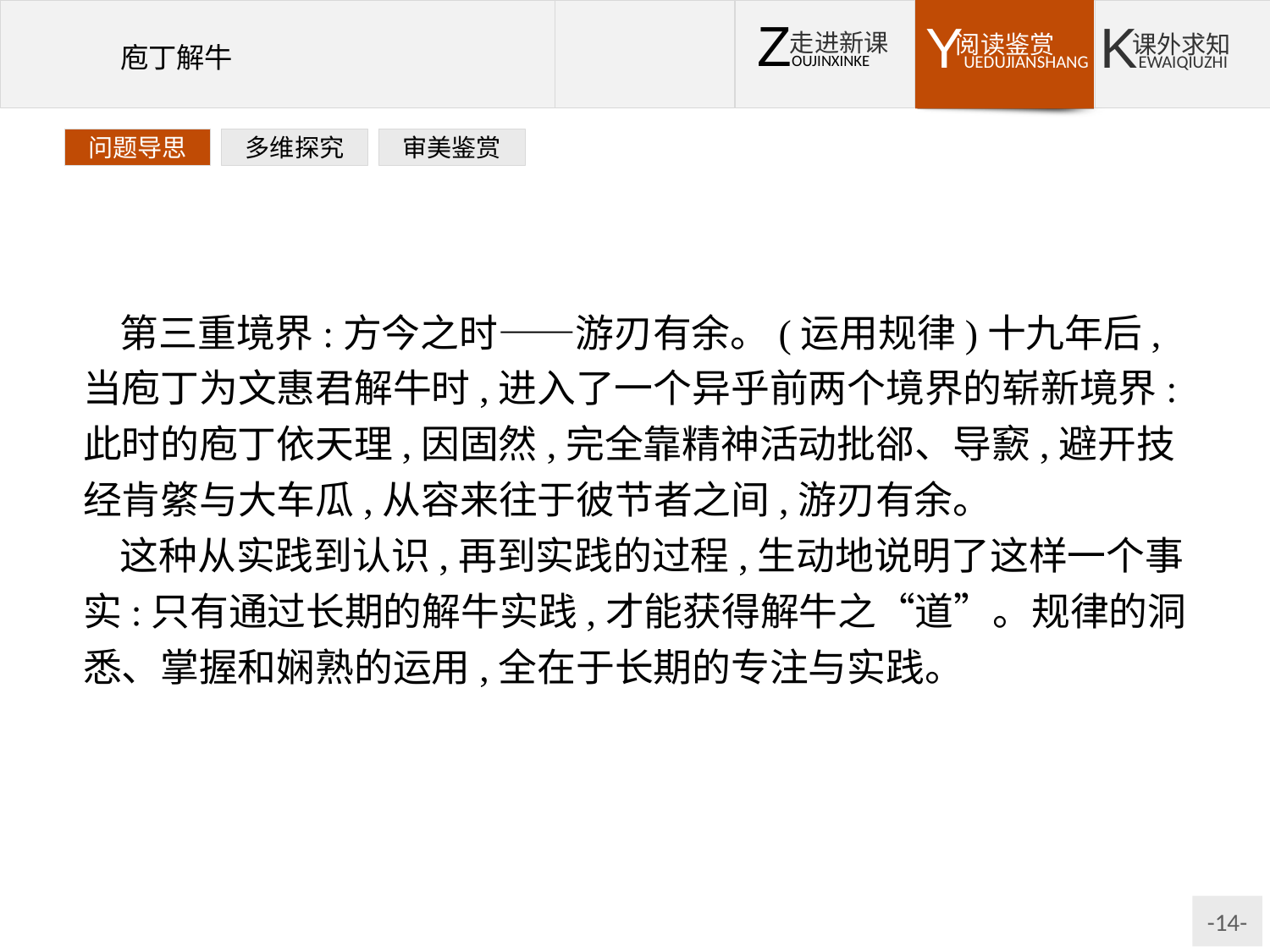

问题导思
多维探究
审美鉴赏
第三重境界:方今之时——游刃有余。(运用规律)十九年后,当庖丁为文惠君解牛时,进入了一个异乎前两个境界的崭新境界:此时的庖丁依天理,因固然,完全靠精神活动批郤、导窾,避开技经肯綮与大车瓜,从容来往于彼节者之间,游刃有余。
这种从实践到认识,再到实践的过程,生动地说明了这样一个事实:只有通过长期的解牛实践,才能获得解牛之“道”。规律的洞悉、掌握和娴熟的运用,全在于长期的专注与实践。